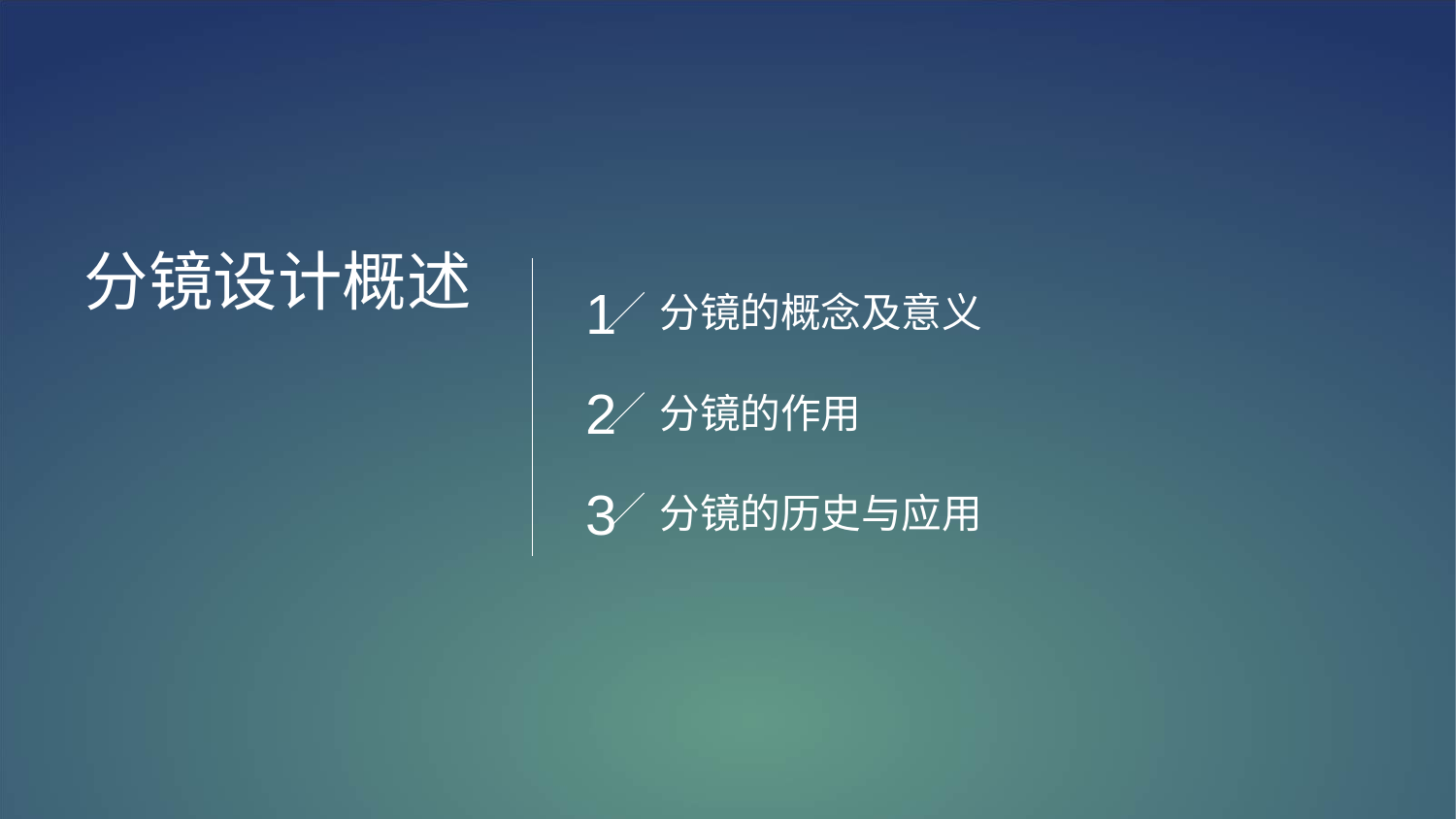

分镜设计概述
1
分镜的概念及意义
2
分镜的作用
3
分镜的历史与应用